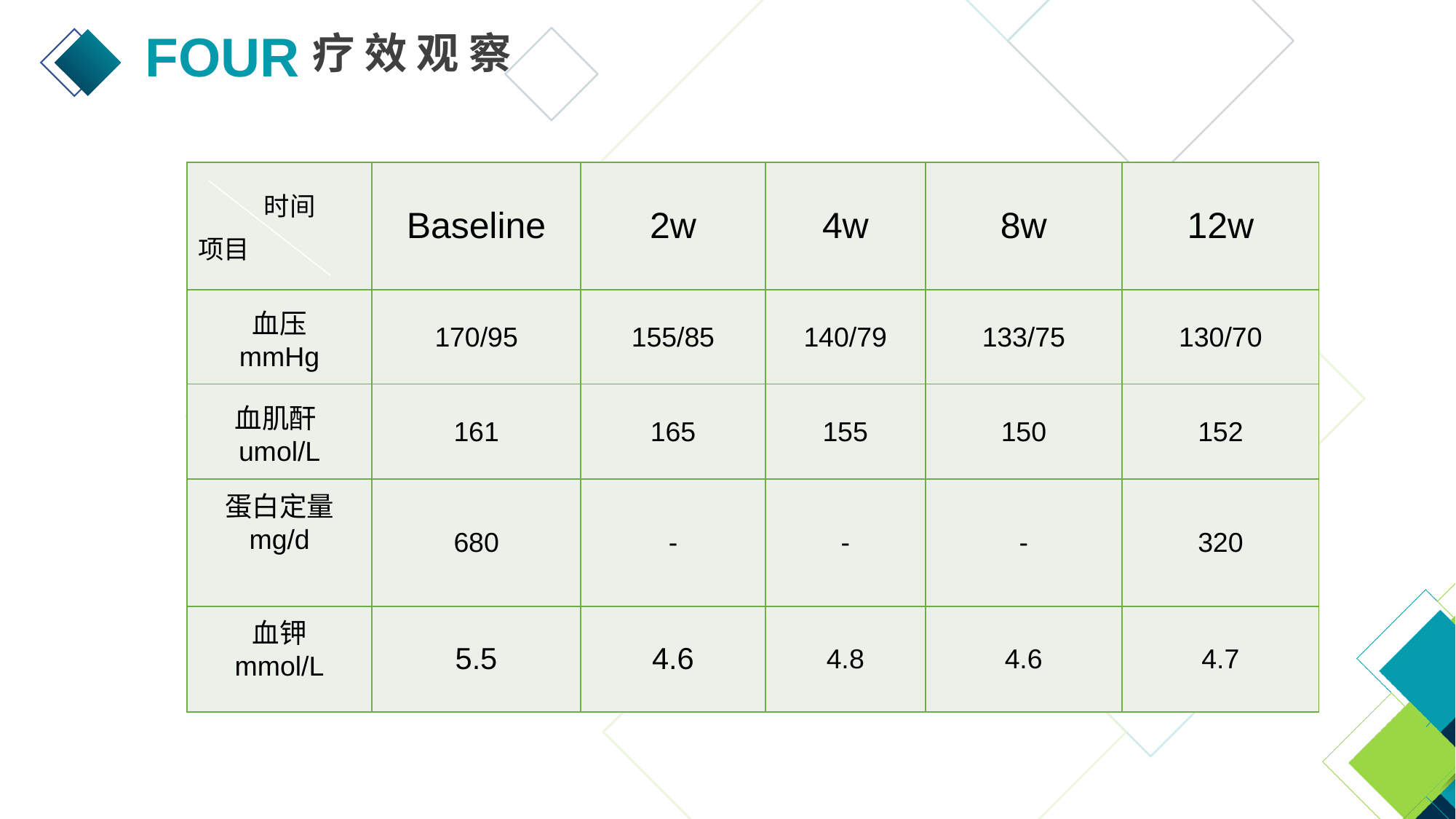

FOUR
疗 效 观 察
| 时间 项目 | Baseline | 2w | 4w | 8w | 12w |
| --- | --- | --- | --- | --- | --- |
| 血压 mmHg | 170/95 | 155/85 | 140/79 | 133/75 | 130/70 |
| 血肌酐umol/L | 161 | 165 | 155 | 150 | 152 |
| 蛋白定量 mg/d | 680 | - | - | - | 320 |
| 血钾 mmol/L | 5.5 | 4.6 | 4.8 | 4.6 | 4.7 |